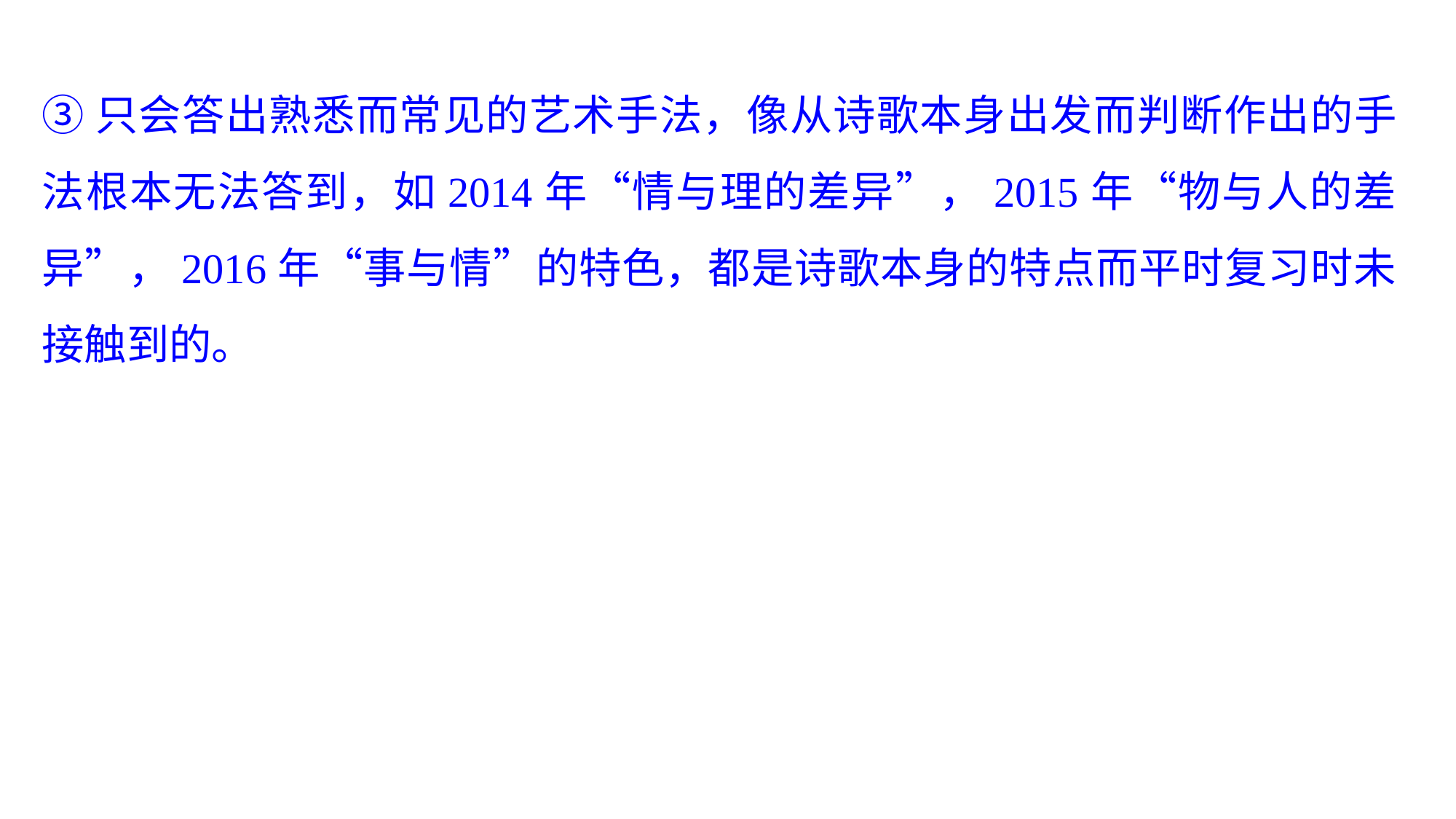

③只会答出熟悉而常见的艺术手法，像从诗歌本身出发而判断作出的手法根本无法答到，如2014年“情与理的差异”，2015年“物与人的差异”，2016年“事与情”的特色，都是诗歌本身的特点而平时复习时未接触到的。